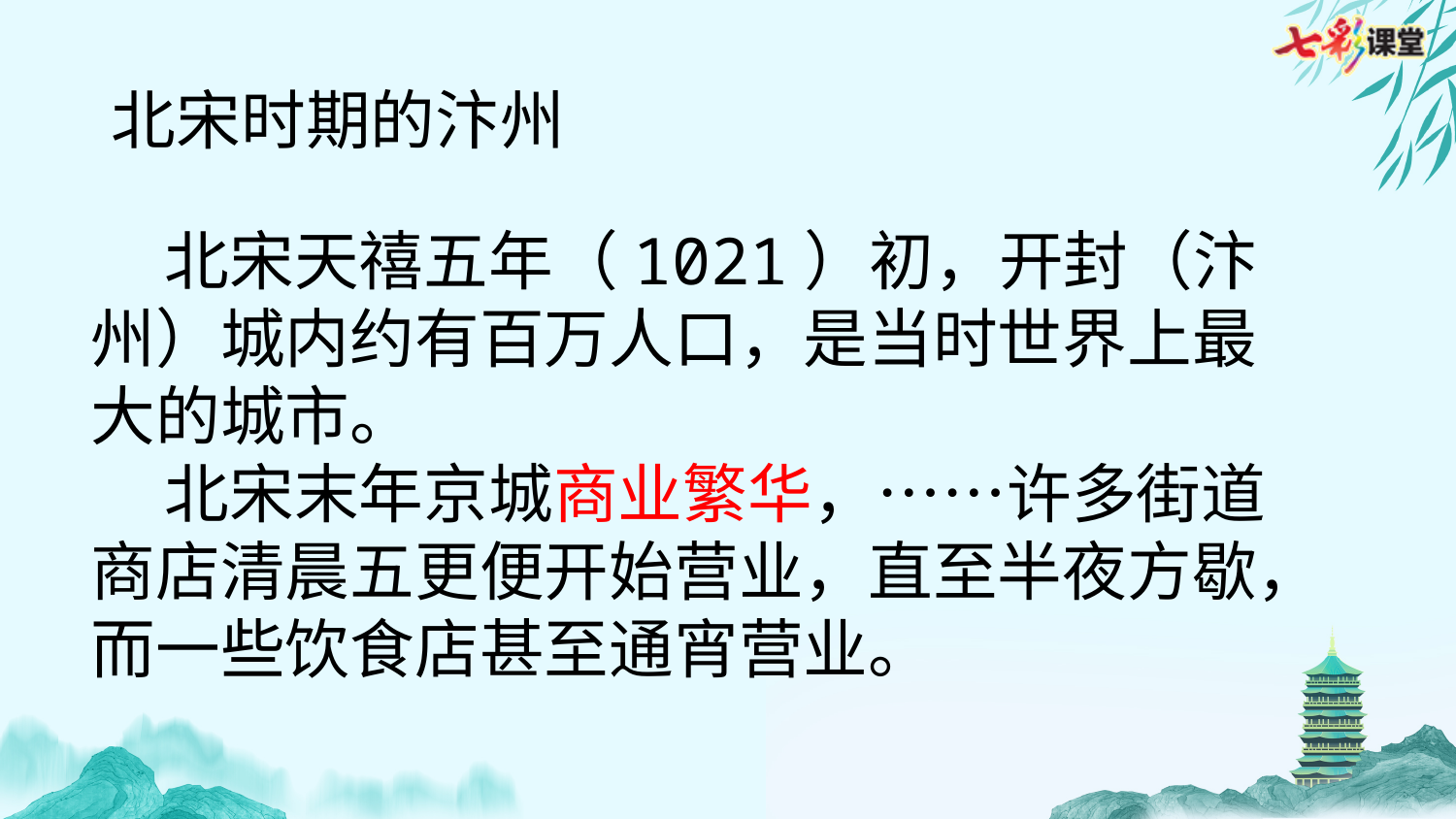

北宋时期的汴州
    北宋天禧五年（1021）初，开封（汴州）城内约有百万人口，是当时世界上最大的城市。
    北宋末年京城商业繁华，……许多街道商店清晨五更便开始营业，直至半夜方歇，而一些饮食店甚至通宵营业。